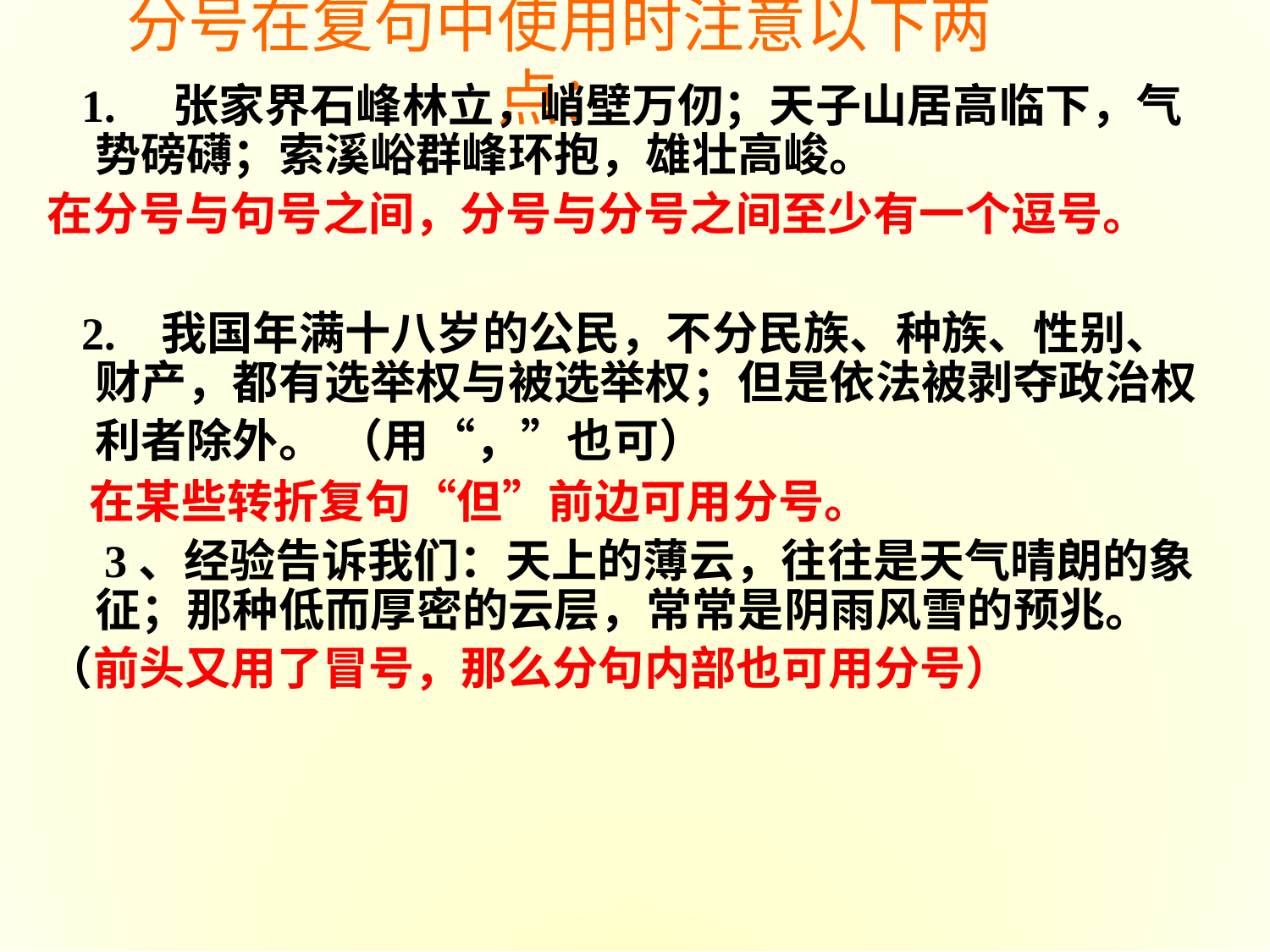

# 分号在复句中使用时注意以下两点：
   1.    张家界石峰林立，峭壁万仞；天子山居高临下，气势磅礴；索溪峪群峰环抱，雄壮高峻。
在分号与句号之间，分号与分号之间至少有一个逗号。

   2.   我国年满十八岁的公民，不分民族、种族、性别、财产，都有选举权与被选举权；但是依法被剥夺政治权利者除外。 （用“，”也可）
   在某些转折复句“但”前边可用分号。
　3、经验告诉我们：天上的薄云，往往是天气晴朗的象征；那种低而厚密的云层，常常是阴雨风雪的预兆。
（前头又用了冒号，那么分句内部也可用分号）